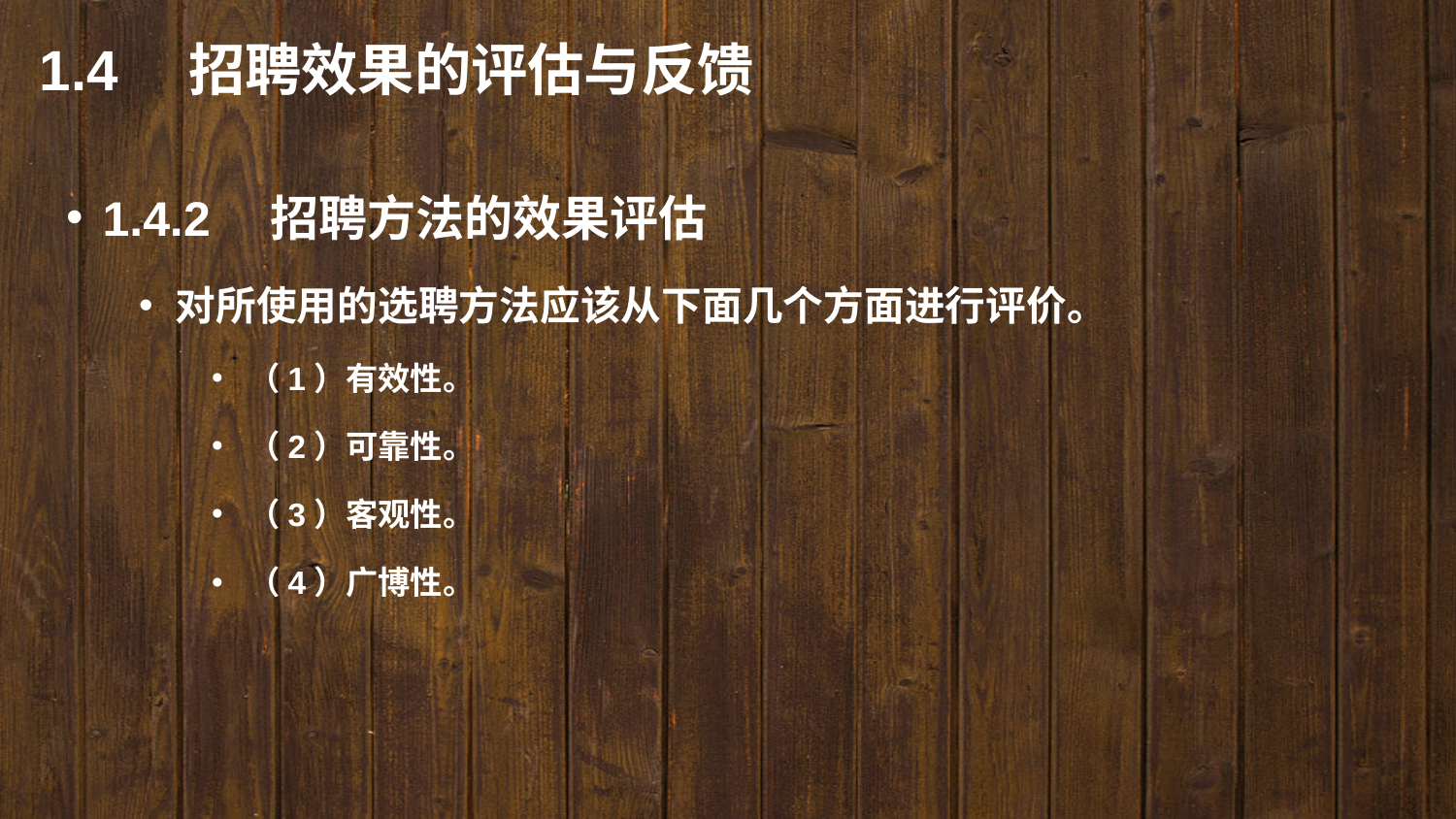

1.4　招聘效果的评估与反馈
1.4.2　招聘方法的效果评估
对所使用的选聘方法应该从下面几个方面进行评价。
（1）有效性。
（2）可靠性。
（3）客观性。
（4）广博性。